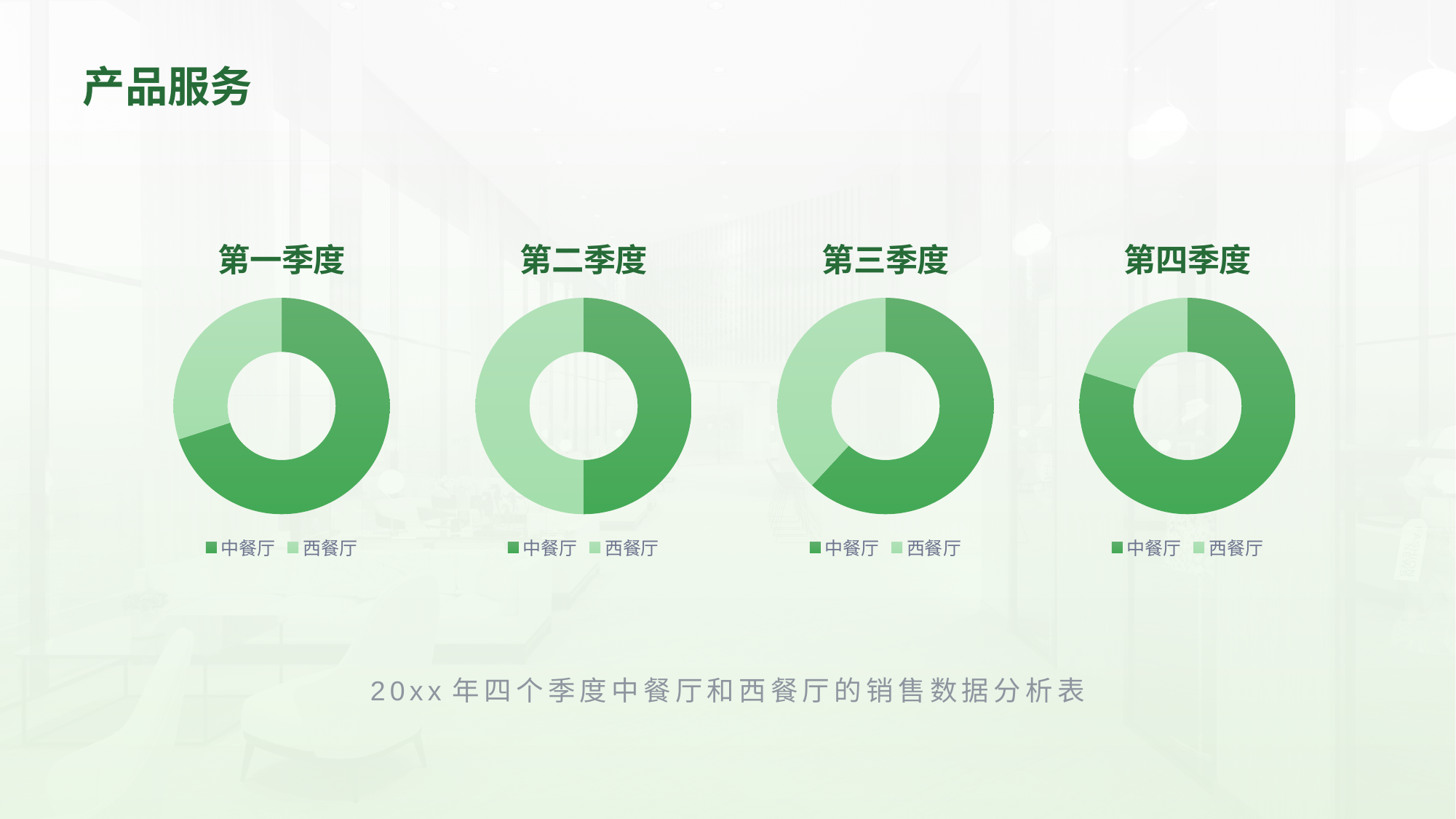

产品服务

### Chart: 第一季度

| Category | 销售比例 |
|---|---|
| 中餐厅 | 7.0 |
| 西餐厅 | 3.0 |

### Chart: 第二季度

| Category | 销售比例 |
|---|---|
| 中餐厅 | 5.0 |
| 西餐厅 | 5.0 |

### Chart: 第三季度

| Category | 销售比例 |
|---|---|
| 中餐厅 | 6.5 |
| 西餐厅 | 4.0 |

### Chart: 第四季度

| Category | 销售比例 |
|---|---|
| 中餐厅 | 8.0 |
| 西餐厅 | 2.0 |
20xx年四个季度中餐厅和西餐厅的销售数据分析表